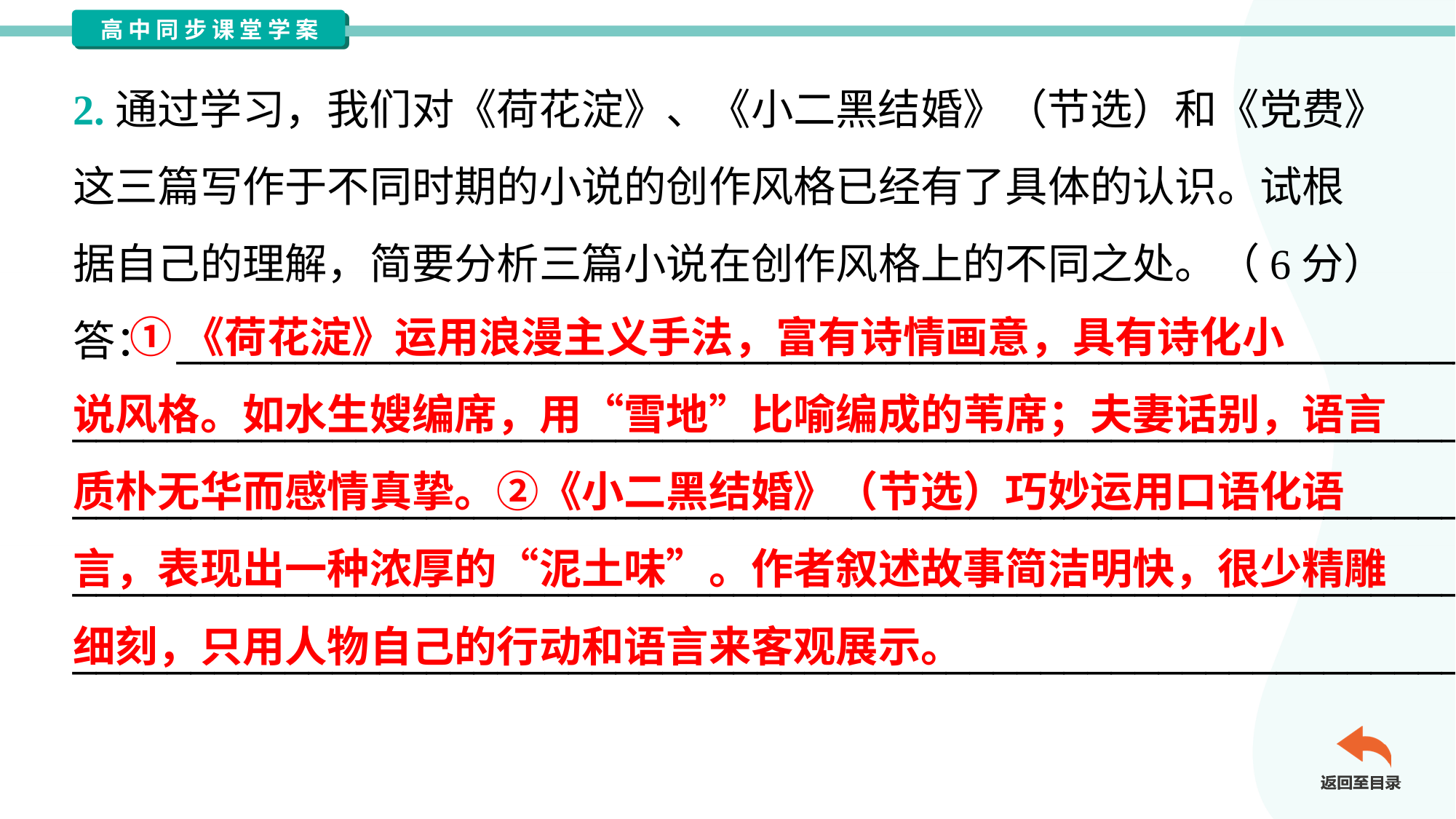

2.通过学习，我们对《荷花淀》、《小二黑结婚》（节选）和《党费》
这三篇写作于不同时期的小说的创作风格已经有了具体的认识。试根
据自己的理解，简要分析三篇小说在创作风格上的不同之处。（6分）
答： ________________________________________________________
_____________________________________________________________
_____________________________________________________________
_____________________________________________________________
_____________________________________________________________
      ①《荷花淀》运用浪漫主义手法，富有诗情画意，具有诗化小
说风格。如水生嫂编席，用“雪地”比喻编成的苇席；夫妻话别，语言
质朴无华而感情真挚。②《小二黑结婚》（节选）巧妙运用口语化语
言，表现出一种浓厚的“泥土味”。作者叙述故事简洁明快，很少精雕
细刻，只用人物自己的行动和语言来客观展示。